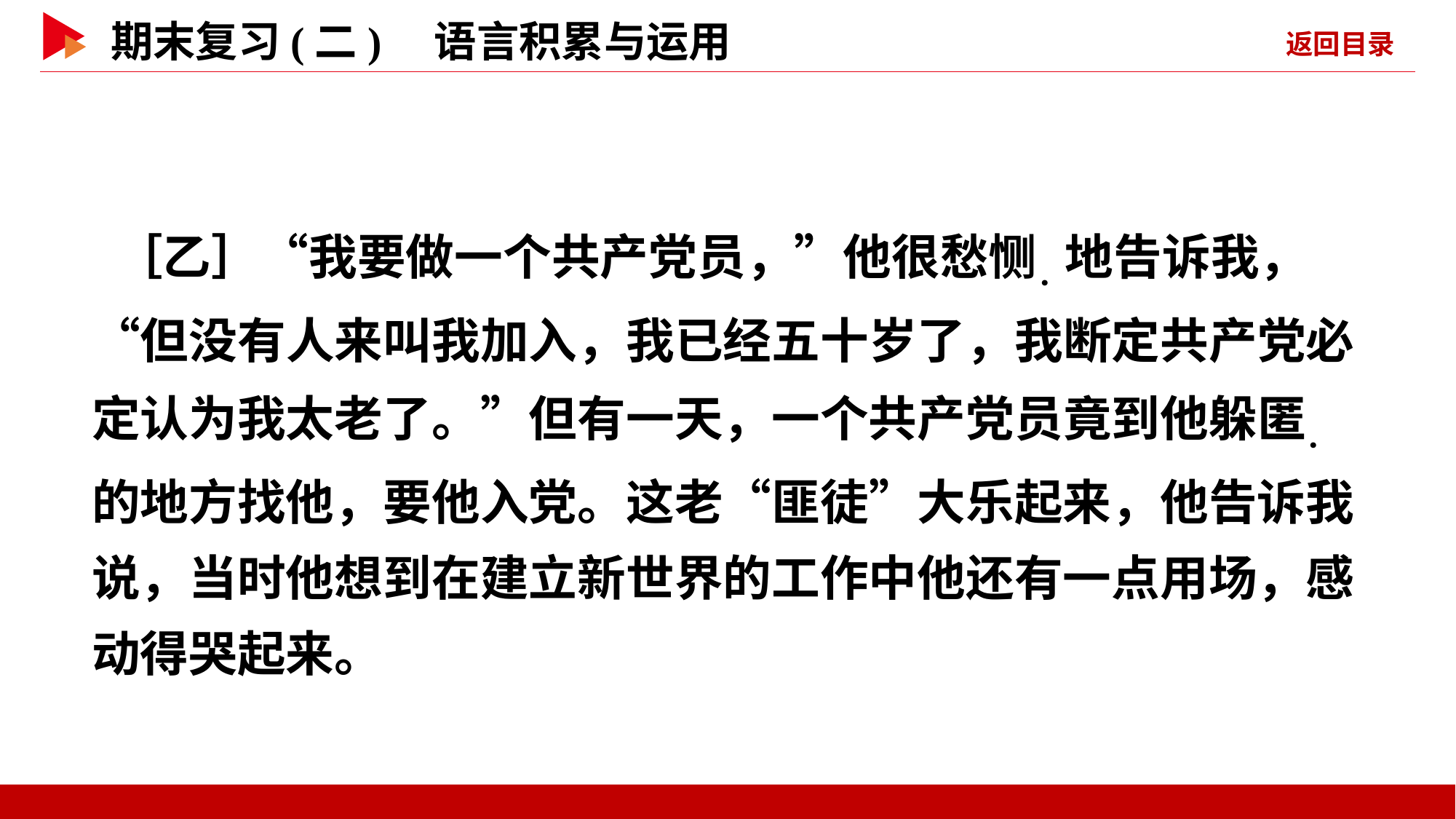

［乙］“我要做一个共产党员，”他很愁恻．地告诉我，“但没有人来叫我加入，我已经五十岁了，我断定共产党必定认为我太老了。”但有一天，一个共产党员竟到他躲匿．的地方找他，要他入党。这老“匪徒”大乐起来，他告诉我说，当时他想到在建立新世界的工作中他还有一点用场，感动得哭起来。